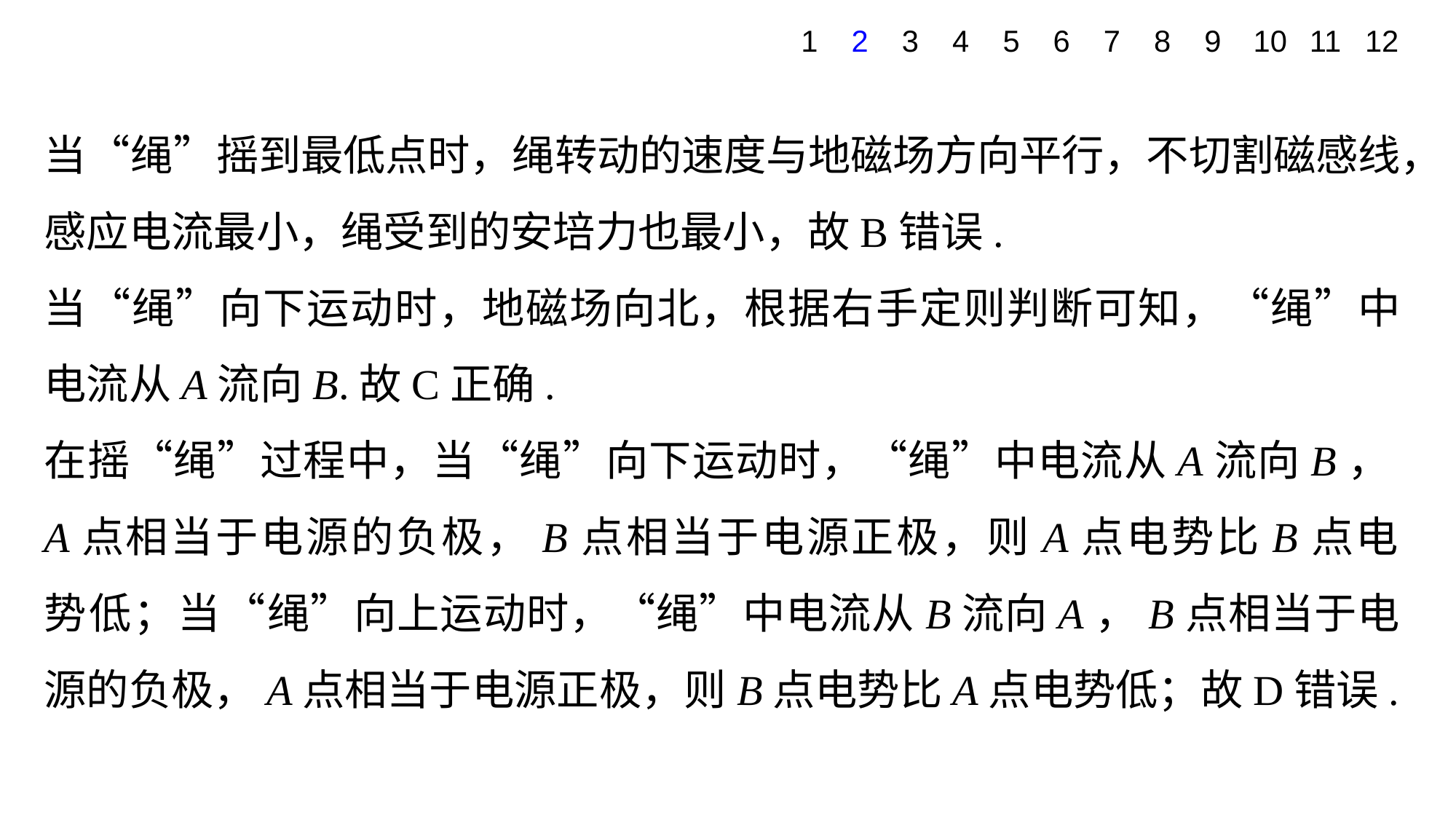

1
2
3
4
5
6
7
8
9
10
11
12
当“绳”摇到最低点时，绳转动的速度与地磁场方向平行，不切割磁感线，感应电流最小，绳受到的安培力也最小，故B错误.
当“绳”向下运动时，地磁场向北，根据右手定则判断可知，“绳”中电流从A流向B.故C正确.
在摇“绳”过程中，当“绳”向下运动时，“绳”中电流从A流向B，A点相当于电源的负极，B点相当于电源正极，则A点电势比B点电势低；当“绳”向上运动时，“绳”中电流从B流向A，B点相当于电源的负极，A点相当于电源正极，则B点电势比A点电势低；故D错误.